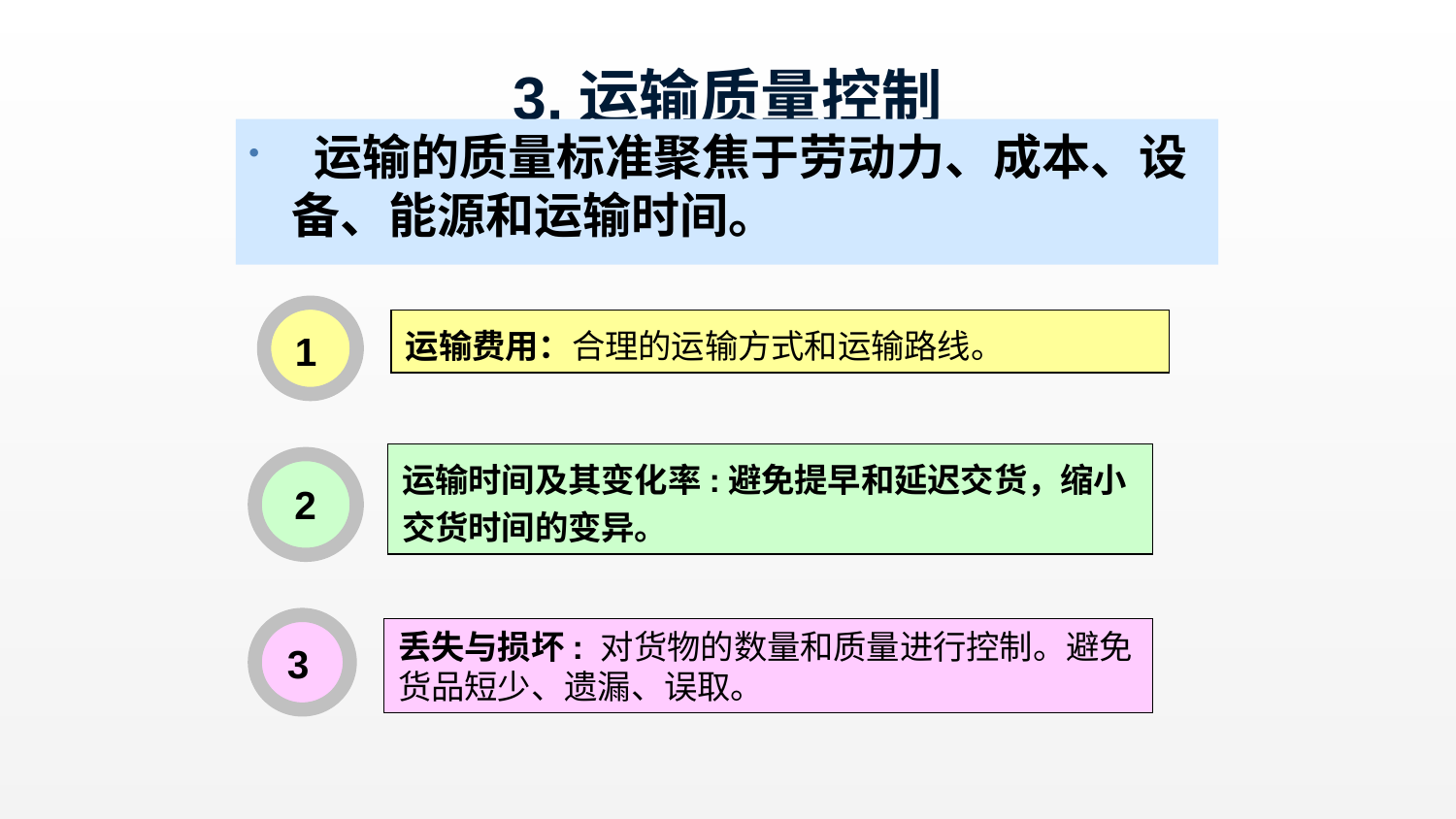

# 3.运输质量控制
 运输的质量标准聚焦于劳动力、成本、设备、能源和运输时间。

运输费用：合理的运输方式和运输路线。
1
运输时间及其变化率:避免提早和延迟交货，缩小交货时间的变异。

2

丢失与损坏: 对货物的数量和质量进行控制。避免货品短少、遗漏、误取。
3